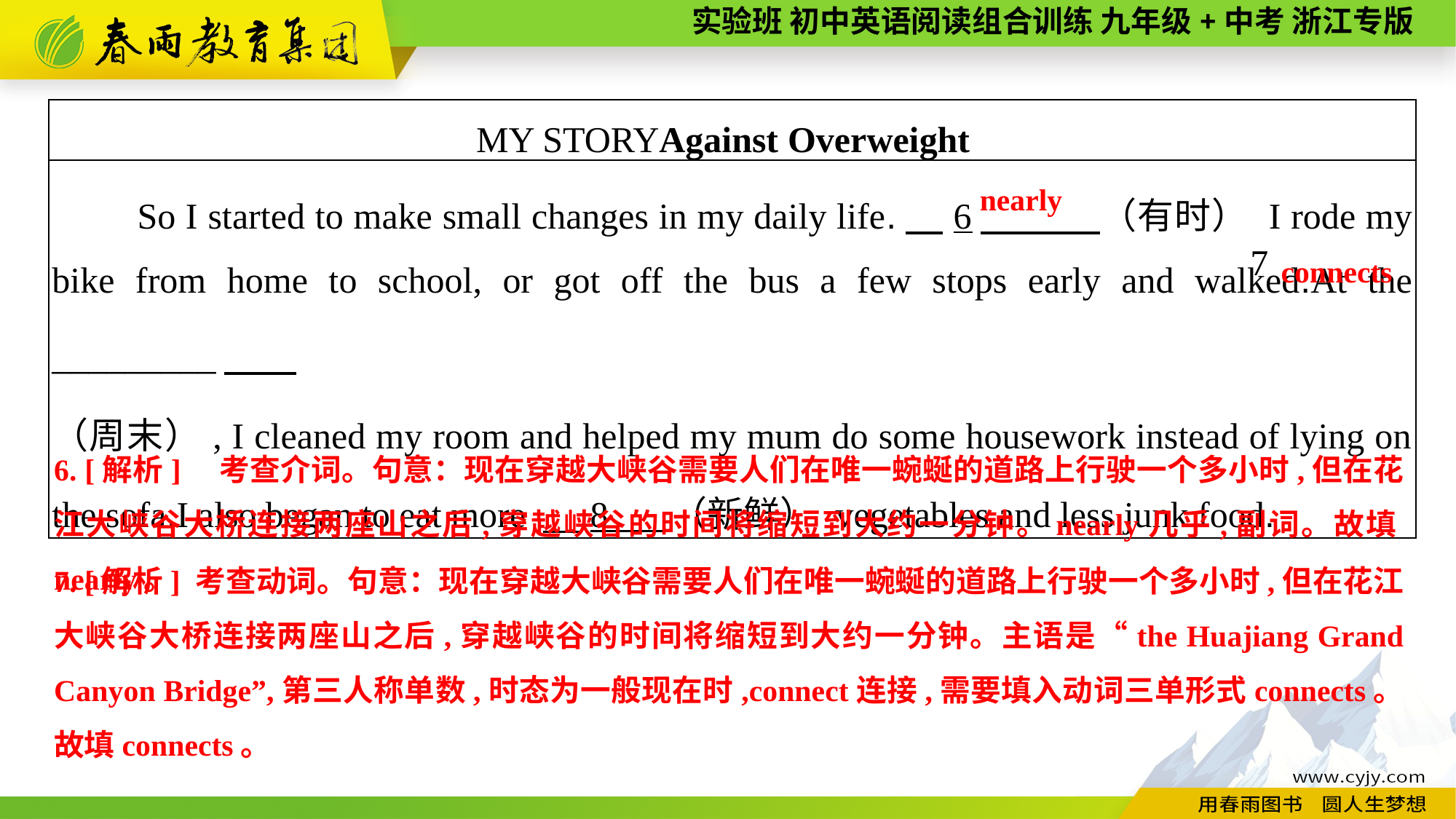

| MY STORYAgainst Overweight |
| --- |
| So I started to make small changes in my daily life.　6　 （有时） I rode my bike from home to school, or got off the bus a few stops early and walked.At the \_\_\_\_\_\_\_\_\_　　 （周末）, I cleaned my room and helped my mum do some housework instead of lying on the sofa.I also began to eat more 　8 （新鲜） vegetables and less junk food. |
nearly
7
connects
6. [解析]　考查介词。句意：现在穿越大峡谷需要人们在唯一蜿蜒的道路上行驶一个多小时,但在花江大峡谷大桥连接两座山之后,穿越峡谷的时间将缩短到大约一分钟。nearly几乎,副词。故填nearly。
7. [解析] 考查动词。句意：现在穿越大峡谷需要人们在唯一蜿蜒的道路上行驶一个多小时,但在花江大峡谷大桥连接两座山之后,穿越峡谷的时间将缩短到大约一分钟。主语是“the Huajiang Grand Canyon Bridge”,第三人称单数,时态为一般现在时,connect连接,需要填入动词三单形式connects。故填connects。